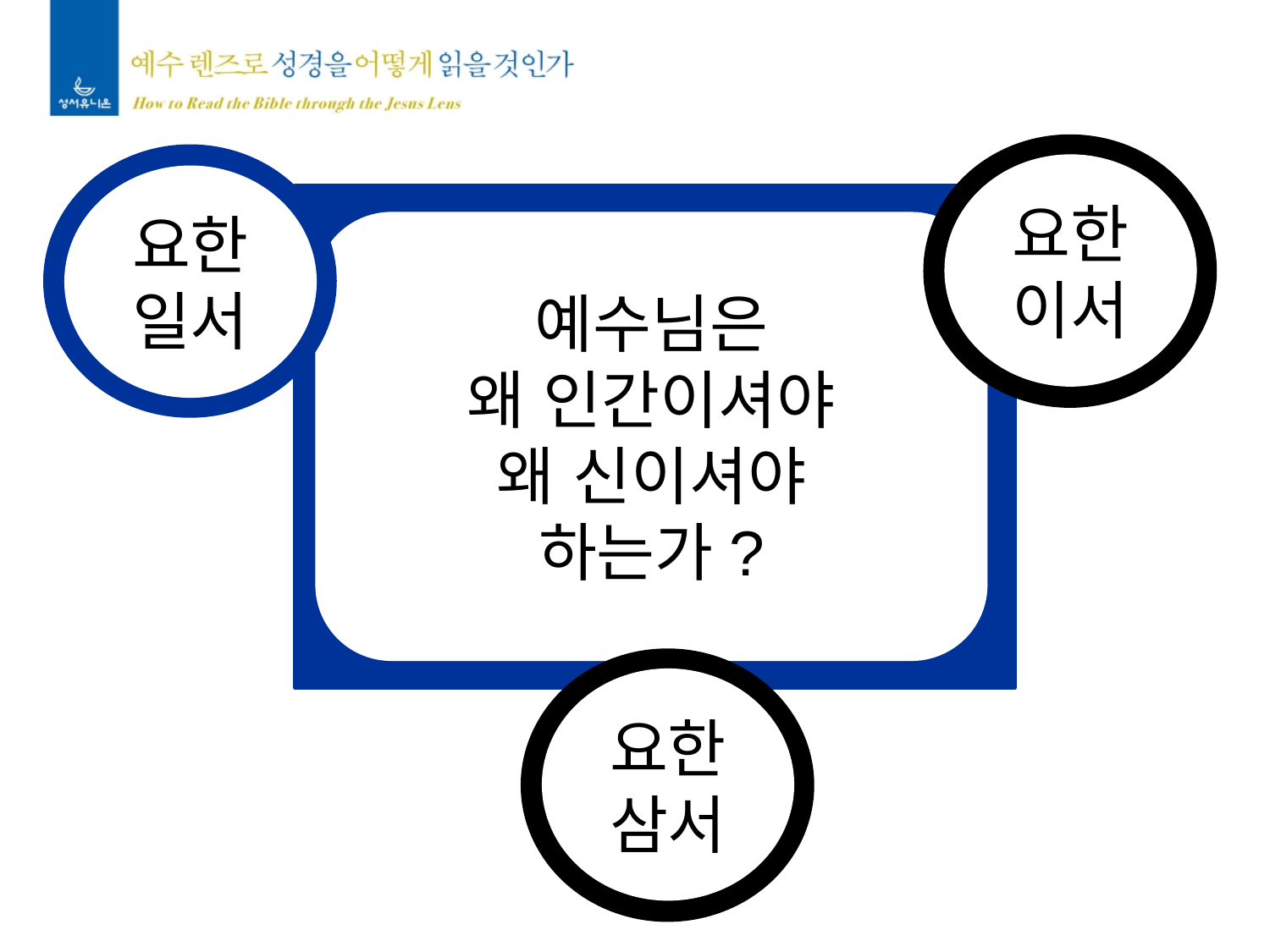

요한
이서
요한
일서

예수님은
왜 인간이셔야
왜 신이셔야
하는가?

요한
삼서